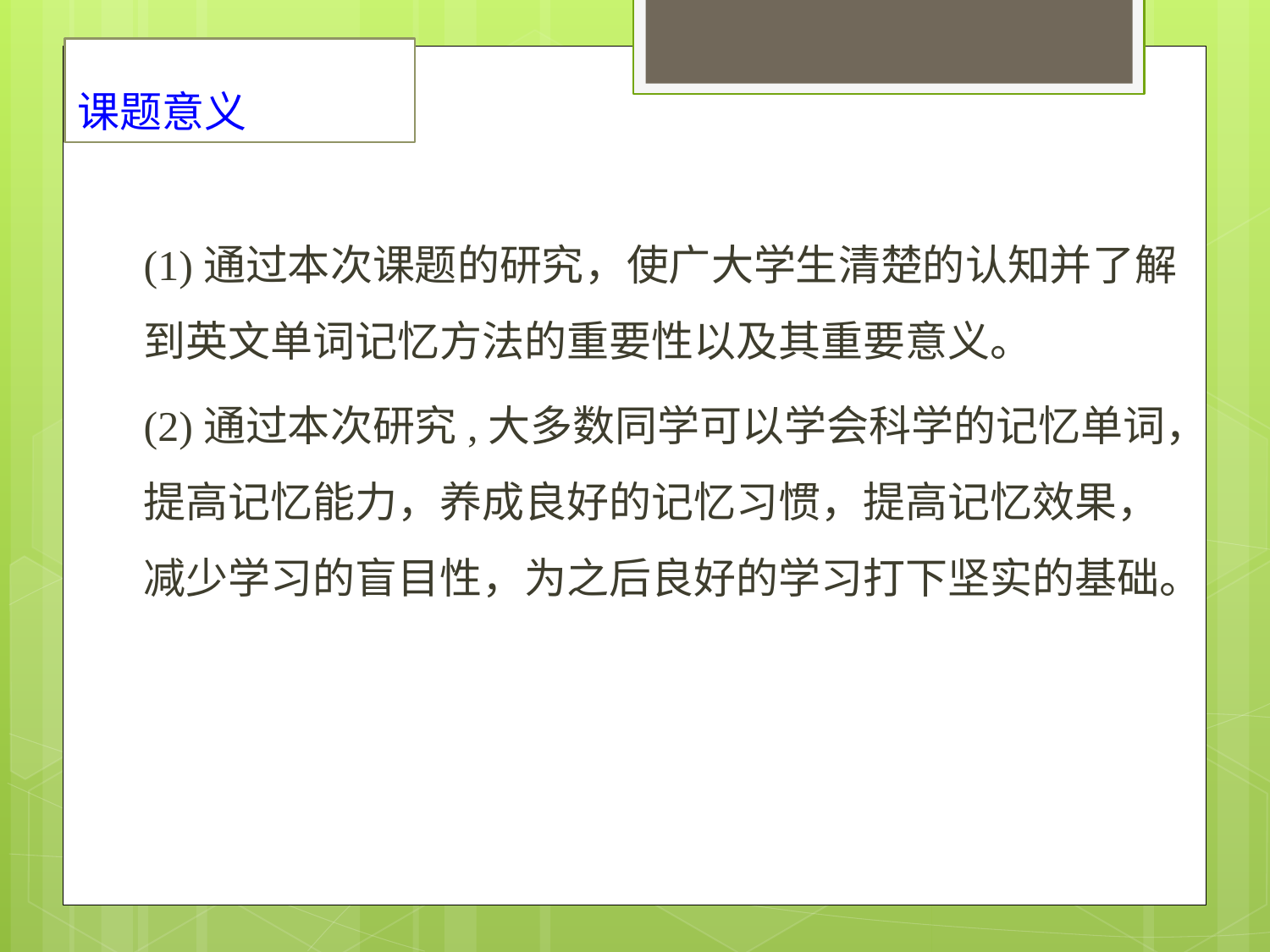

# 课题意义
(1)通过本次课题的研究，使广大学生清楚的认知并了解到英文单词记忆方法的重要性以及其重要意义。
(2)通过本次研究,大多数同学可以学会科学的记忆单词，提高记忆能力，养成良好的记忆习惯，提高记忆效果，减少学习的盲目性，为之后良好的学习打下坚实的基础。